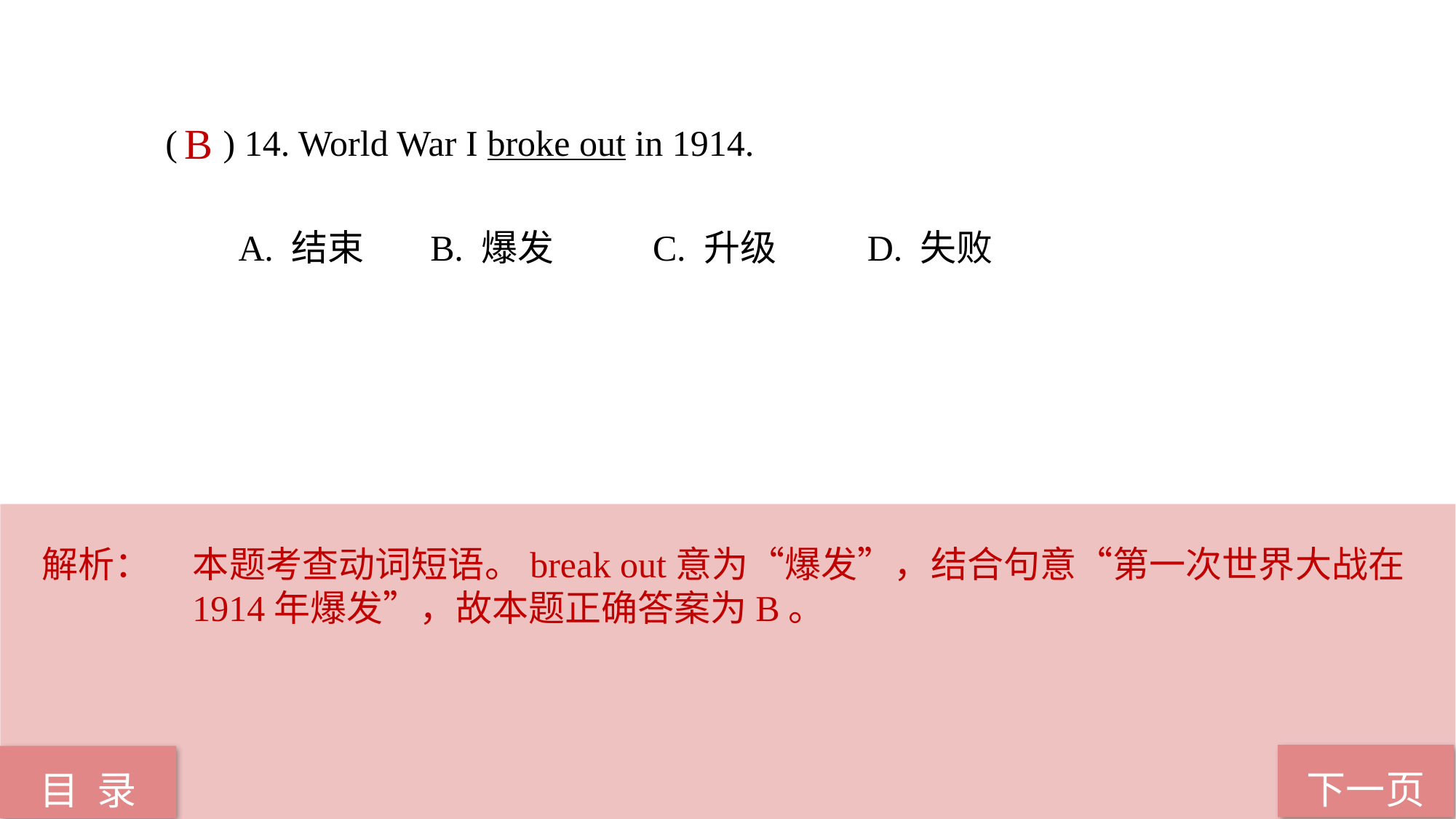

(     ) 14. World War I broke out in 1914.

        A. 结束       B. 爆发           C. 升级          D. 失败
B
解析：	本题考查动词短语。break out意为“爆发”，结合句意“第一次世界大战在1914年爆发”，故本题正确答案为B。